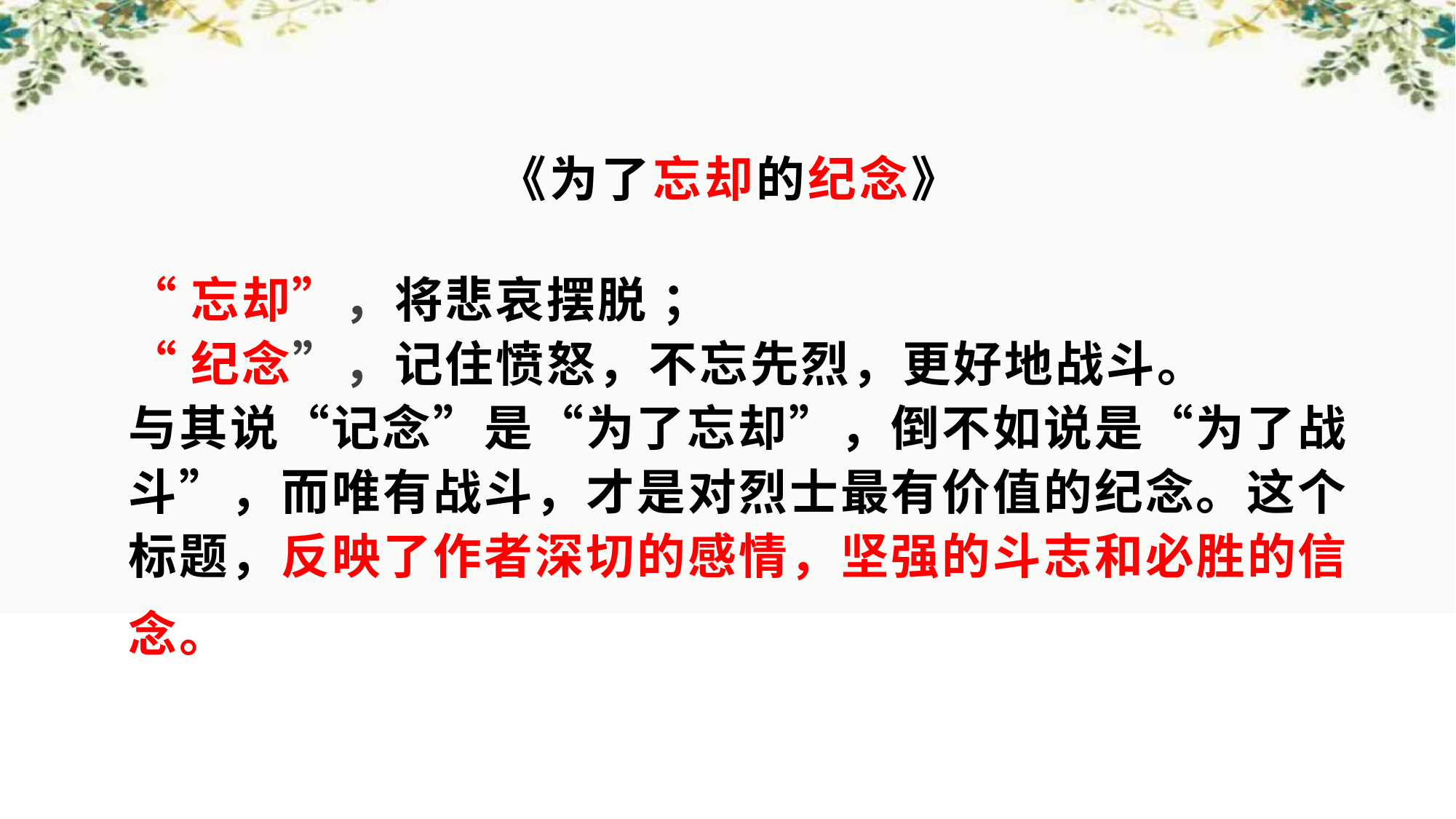

# 《为了忘却的纪念》
“忘却”，将悲哀摆脱 ；
“纪念”，记住愤怒，不忘先烈，更好地战斗。
与其说“记念”是“为了忘却”，倒不如说是“为了战斗”，而唯有战斗，才是对烈士最有价值的纪念。这个标题，反映了作者深切的感情，坚强的斗志和必胜的信念。